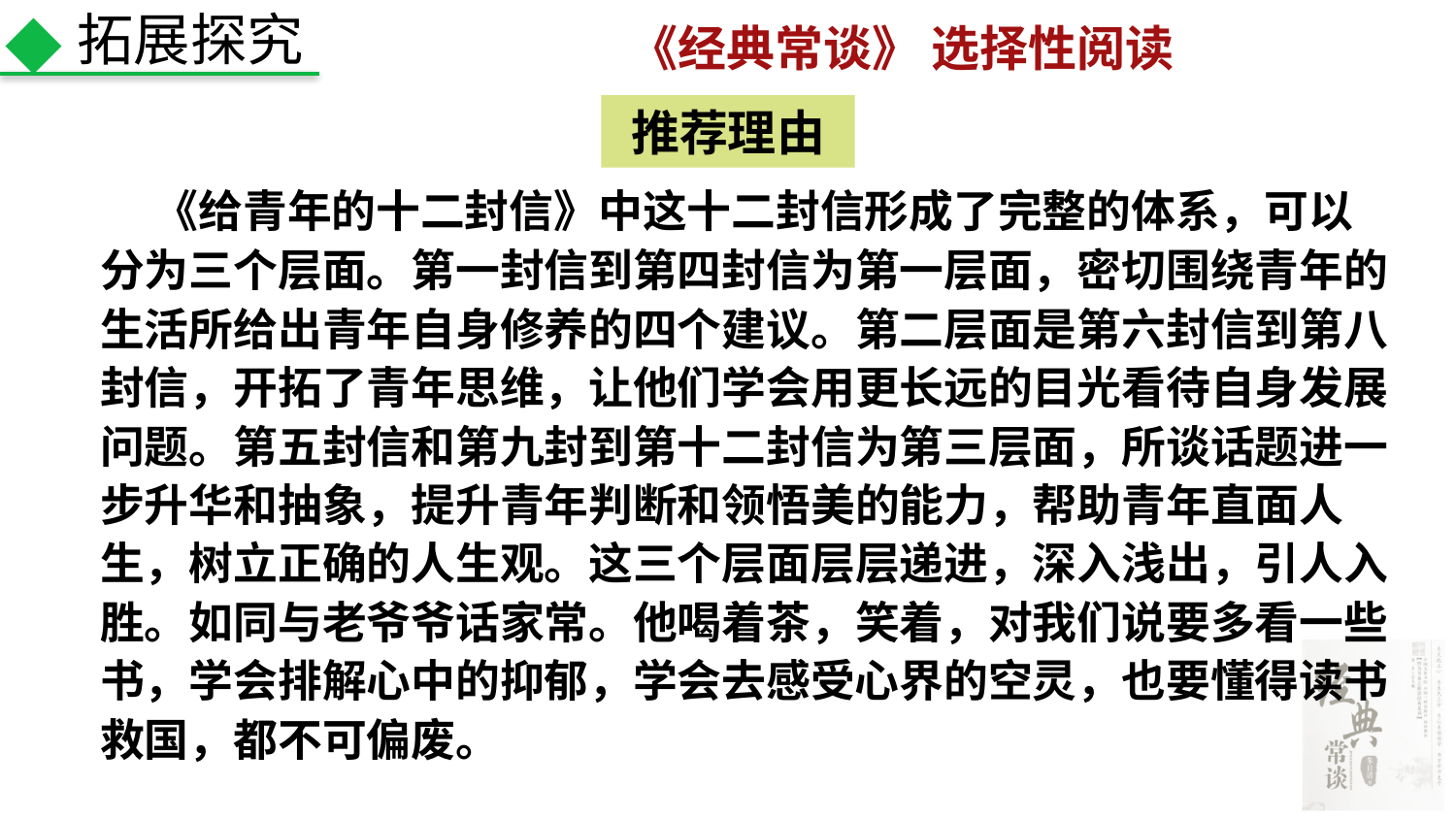

拓展探究

推荐理由
    《给青年的十二封信》中这十二封信形成了完整的体系，可以分为三个层面。第一封信到第四封信为第一层面，密切围绕青年的生活所给出青年自身修养的四个建议。第二层面是第六封信到第八封信，开拓了青年思维，让他们学会用更长远的目光看待自身发展问题。第五封信和第九封到第十二封信为第三层面，所谈话题进一步升华和抽象，提升青年判断和领悟美的能力，帮助青年直面人生，树立正确的人生观。这三个层面层层递进，深入浅出，引人入胜。如同与老爷爷话家常。他喝着茶，笑着，对我们说要多看一些书，学会排解心中的抑郁，学会去感受心界的空灵，也要懂得读书救国，都不可偏废。